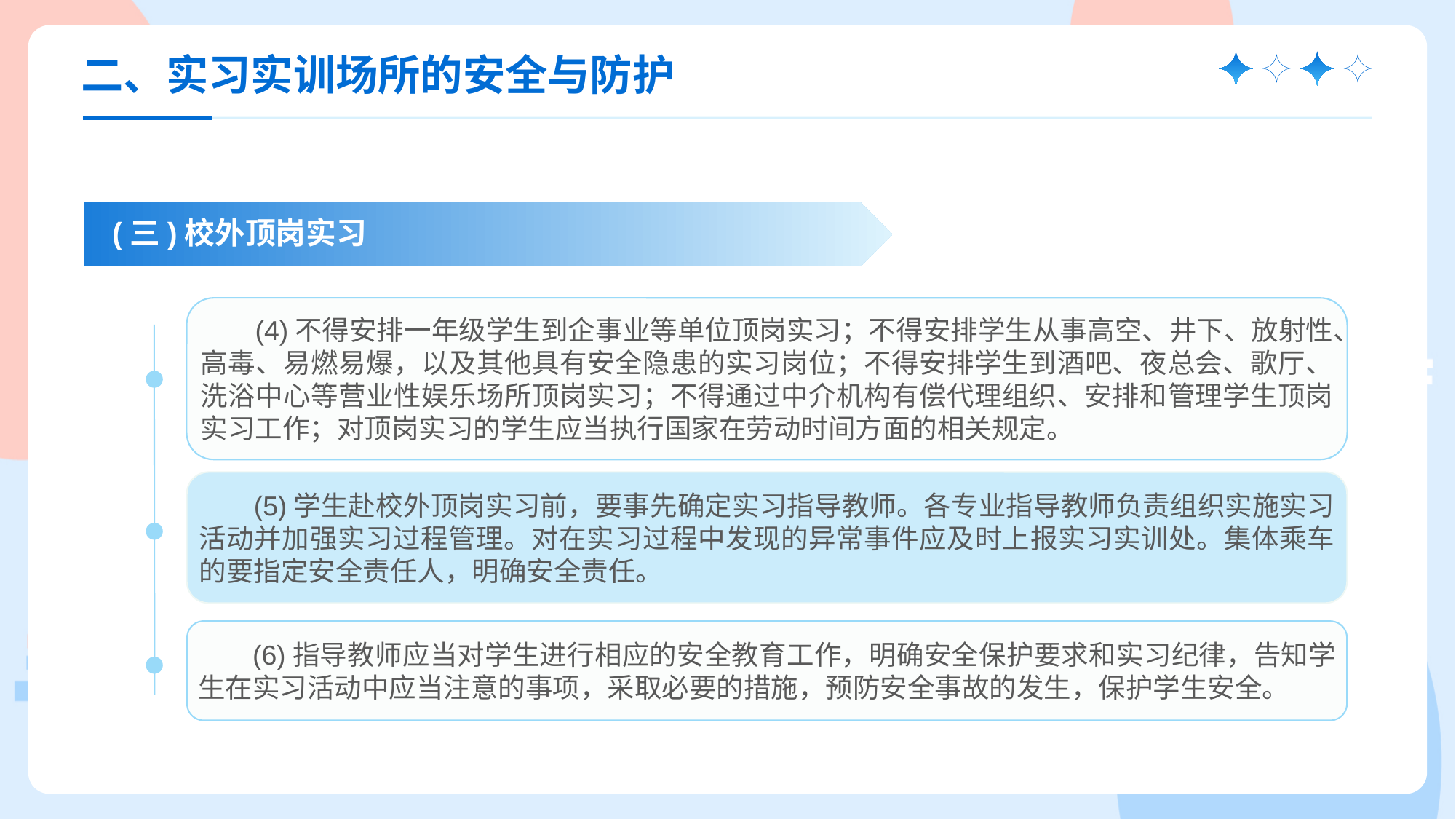

二、实习实训场所的安全与防护
(三)校外顶岗实习
(4)不得安排一年级学生到企事业等单位顶岗实习；不得安排学生从事高空、井下、放射性、高毒、易燃易爆，以及其他具有安全隐患的实习岗位；不得安排学生到酒吧、夜总会、歌厅、洗浴中心等营业性娱乐场所顶岗实习；不得通过中介机构有偿代理组织、安排和管理学生顶岗实习工作；对顶岗实习的学生应当执行国家在劳动时间方面的相关规定。

(5)学生赴校外顶岗实习前，要事先确定实习指导教师。各专业指导教师负责组织实施实习活动并加强实习过程管理。对在实习过程中发现的异常事件应及时上报实习实训处。集体乘车的要指定安全责任人，明确安全责任。
(6)指导教师应当对学生进行相应的安全教育工作，明确安全保护要求和实习纪律，告知学生在实习活动中应当注意的事项，采取必要的措施，预防安全事故的发生，保护学生安全。